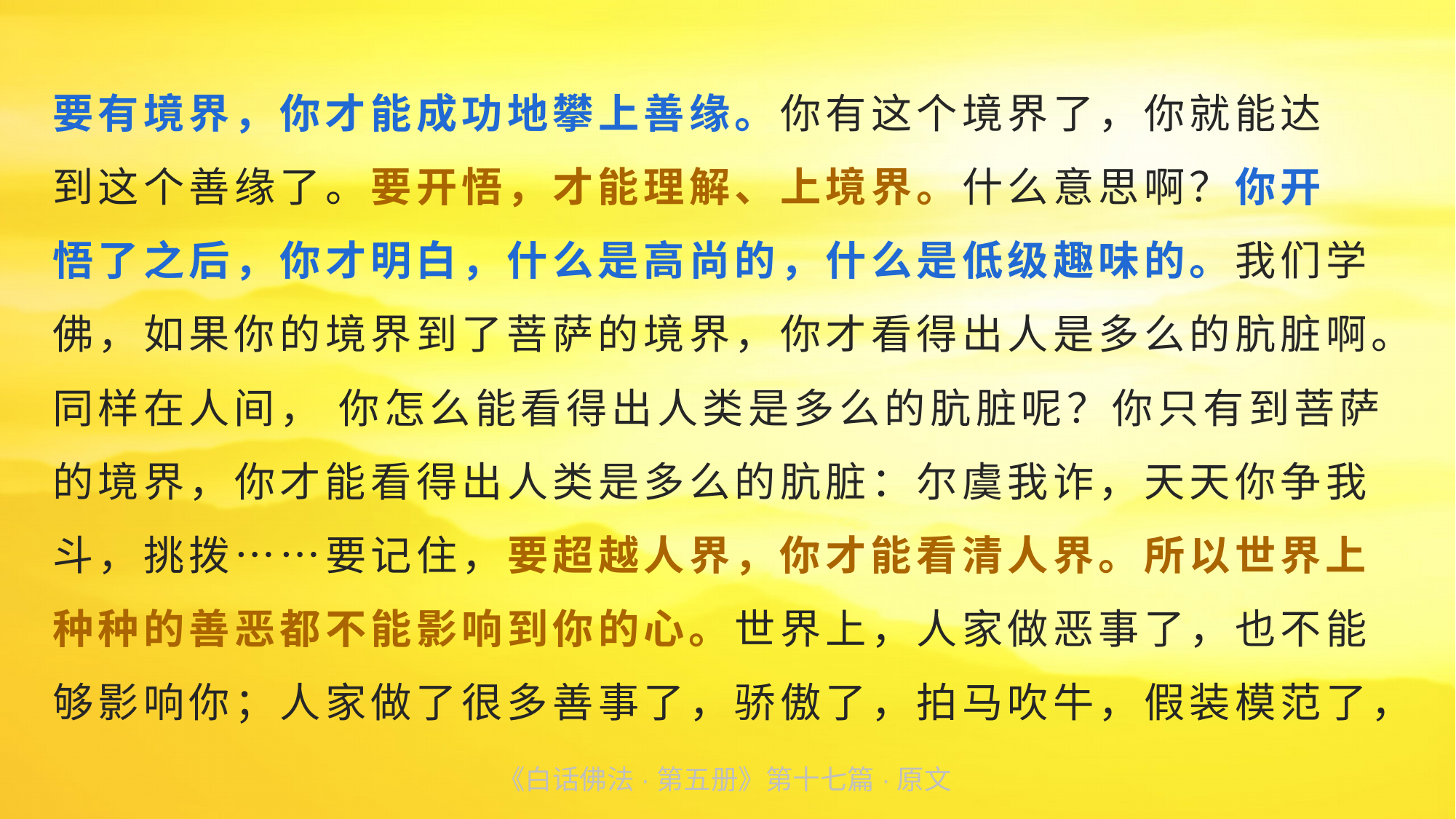

要有境界，你才能成功地攀上善缘。你有这个境界了，你就能达
到这个善缘了。要开悟，才能理解、上境界。什么意思啊？你开
悟了之后，你才明白，什么是高尚的，什么是低级趣味的。我们学佛，如果你的境界到了菩萨的境界，你才看得出人是多么的肮脏啊。同样在人间， 你怎么能看得出人类是多么的肮脏呢？你只有到菩萨的境界，你才能看得出人类是多么的肮脏：尔虞我诈，天天你争我斗，挑拨……要记住，要超越人界，你才能看清人界。所以世界上种种的善恶都不能影响到你的心。世界上，人家做恶事了，也不能够影响你；人家做了很多善事了，骄傲了，拍马吹牛，假装模范了，
《白话佛法·第五册》第十七篇·原文